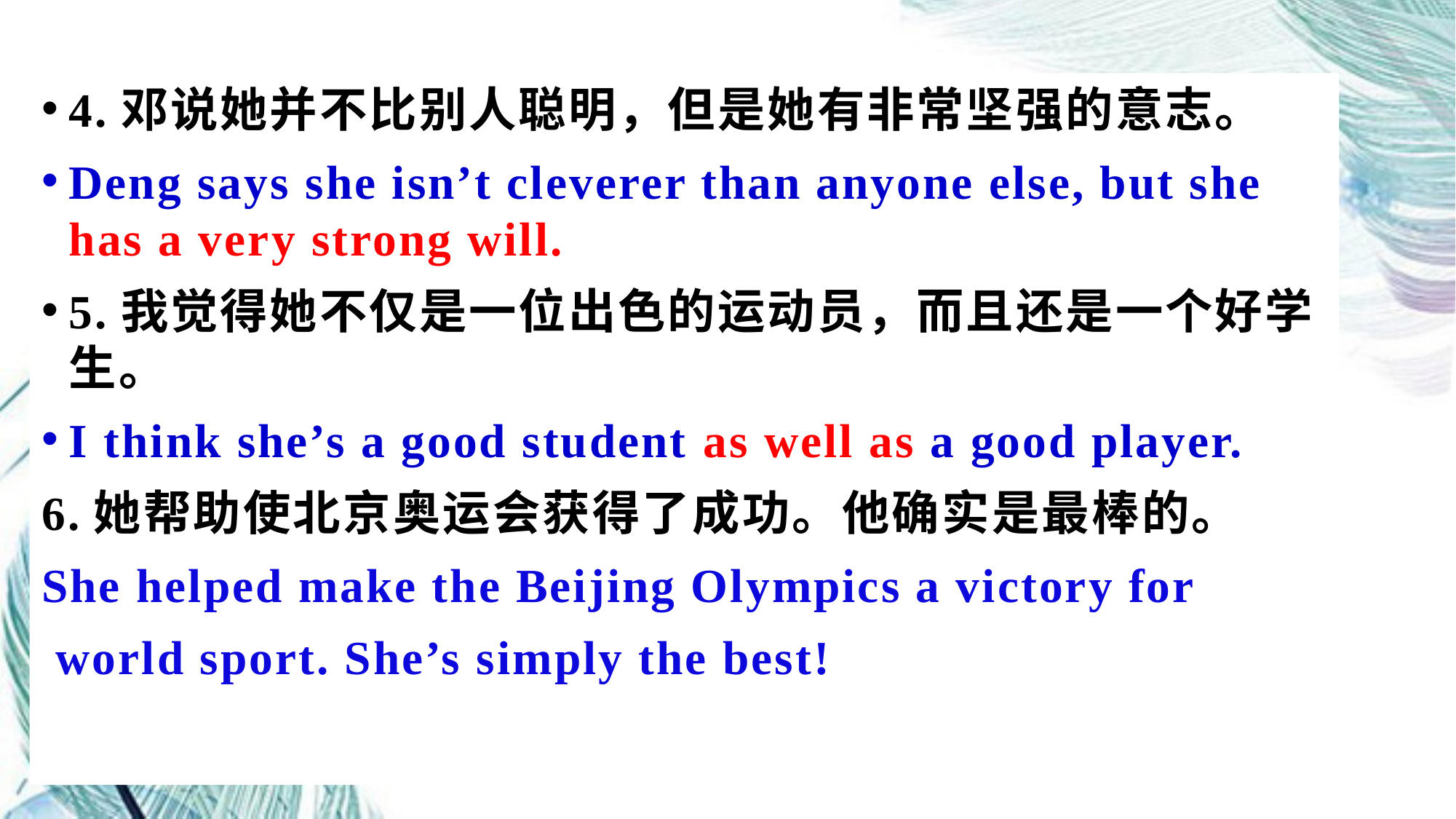

4.邓说她并不比别人聪明，但是她有非常坚强的意志。
Deng says she isn’t cleverer than anyone else, but she has a very strong will.
5.我觉得她不仅是一位出色的运动员，而且还是一个好学生。
I think she’s a good student as well as a good player.
6.她帮助使北京奥运会获得了成功。他确实是最棒的。
She helped make the Beijing Olympics a victory for
 world sport. She’s simply the best!